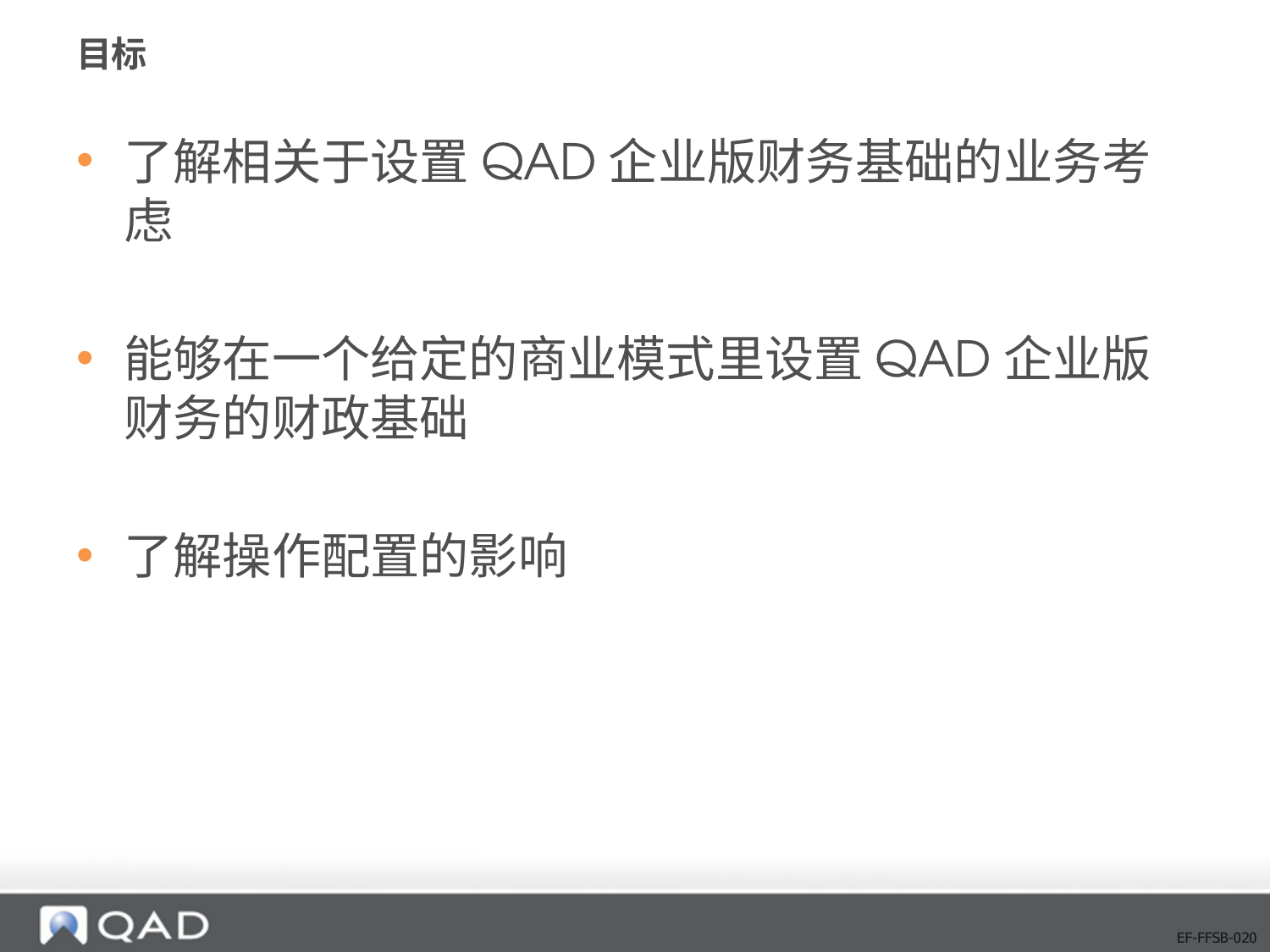

# 目标
了解相关于设置QAD企业版财务基础的业务考虑

能够在一个给定的商业模式里设置QAD企业版财务的财政基础

了解操作配置的影响
EF-FFSB-020